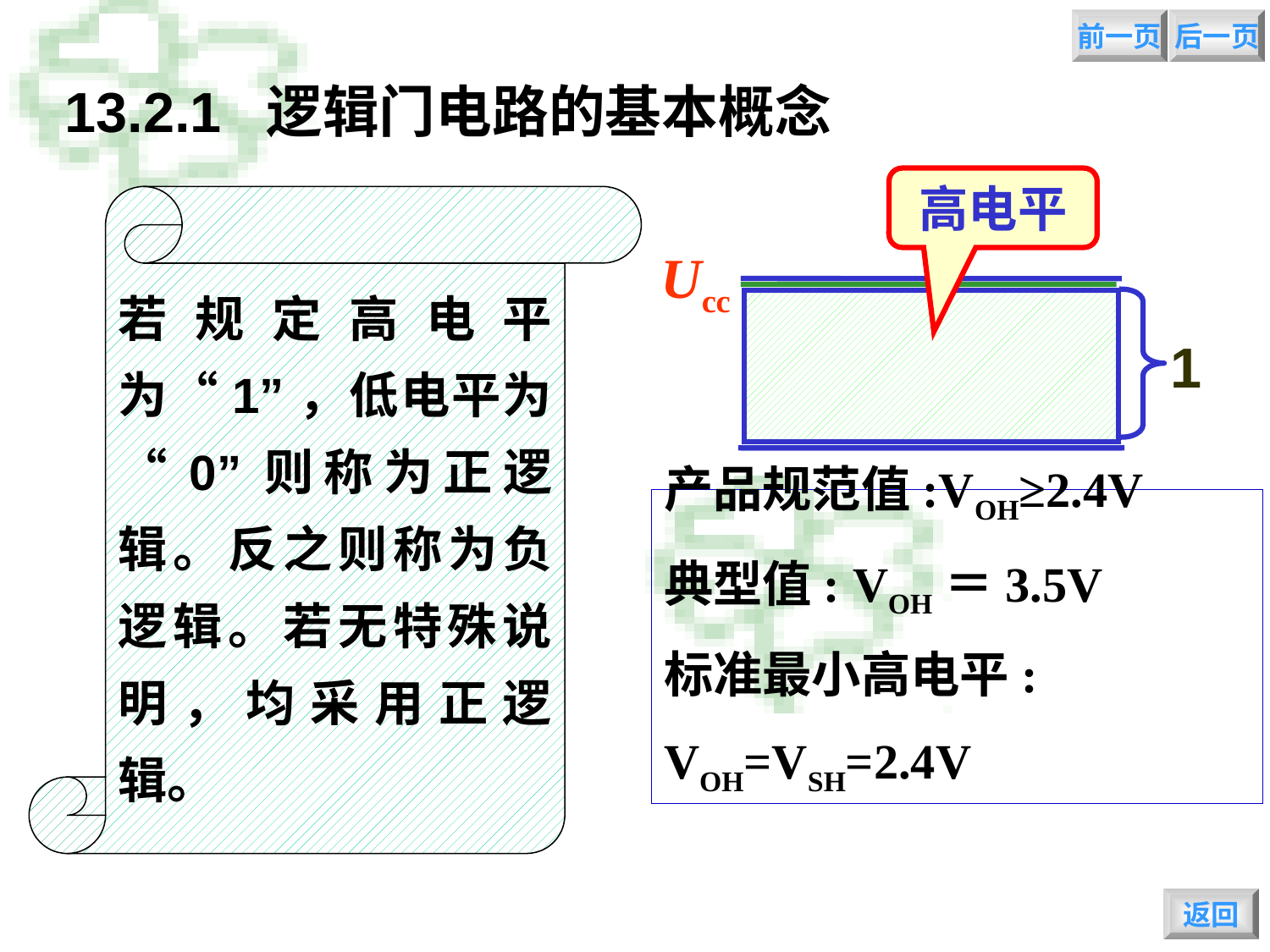

前一页
后一页
# 13.2.1  逻辑门电路的基本概念
高电平
若规定高电平为“1”，低电平为“0”则称为正逻辑。反之则称为负逻辑。若无特殊说明，均采用正逻辑。
Ucc

1
产品规范值:VOH≥2.4V
典型值: VOH＝3.5V
标准最小高电平: VOH=VSH=2.4V
返回